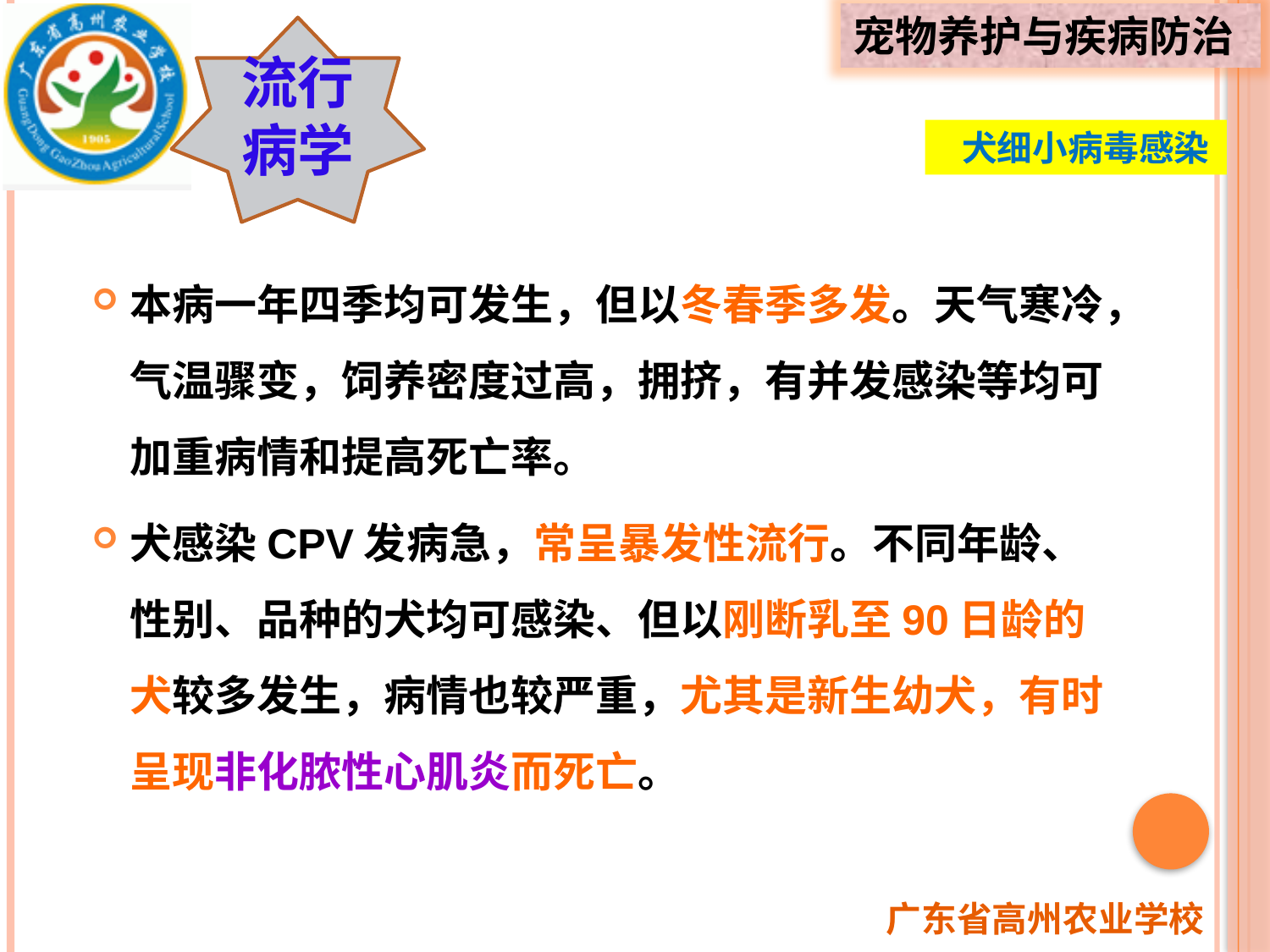

流行病学
  犬细小病毒感染
本病一年四季均可发生，但以冬春季多发。天气寒冷，气温骤变，饲养密度过高，拥挤，有并发感染等均可加重病情和提高死亡率。
犬感染CPV发病急，常呈暴发性流行。不同年龄、性别、品种的犬均可感染、但以刚断乳至90日龄的犬较多发生，病情也较严重，尤其是新生幼犬，有时呈现非化脓性心肌炎而死亡。